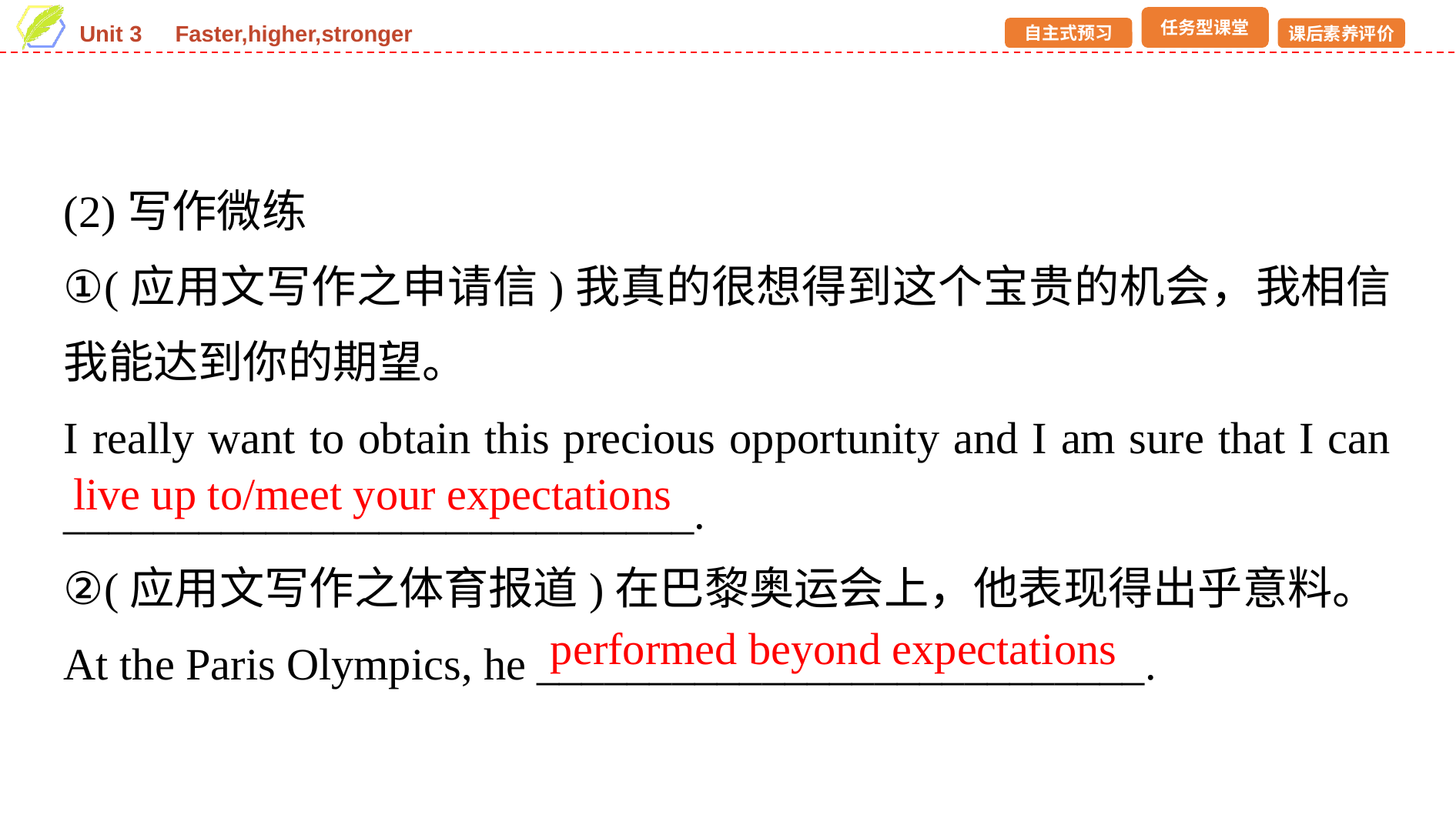

(2)写作微练
①(应用文写作之申请信)我真的很想得到这个宝贵的机会，我相信我能达到你的期望。
I really want to obtain this precious opportunity and I am sure that I can ____________________________.
②(应用文写作之体育报道)在巴黎奥运会上，他表现得出乎意料。
At the Paris Olympics, he ___________________________.
live up to/meet your expectations
performed beyond expectations